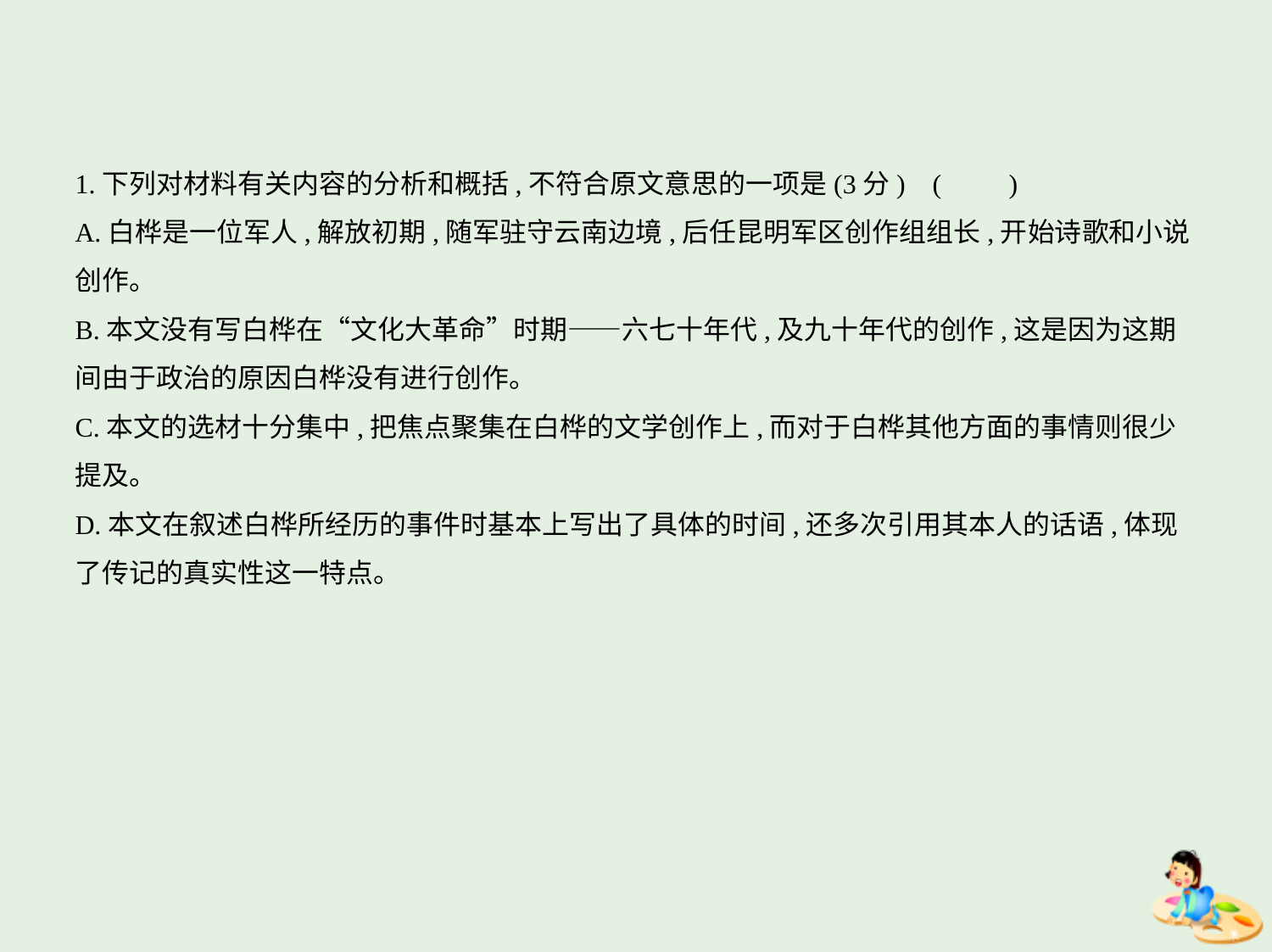

1.下列对材料有关内容的分析和概括,不符合原文意思的一项是(3分) (　　)
A.白桦是一位军人,解放初期,随军驻守云南边境,后任昆明军区创作组组长,开始诗歌和小说
创作。
B.本文没有写白桦在“文化大革命”时期——六七十年代,及九十年代的创作,这是因为这期
间由于政治的原因白桦没有进行创作。
C.本文的选材十分集中,把焦点聚集在白桦的文学创作上,而对于白桦其他方面的事情则很少
提及。
D.本文在叙述白桦所经历的事件时基本上写出了具体的时间,还多次引用其本人的话语,体现
了传记的真实性这一特点。